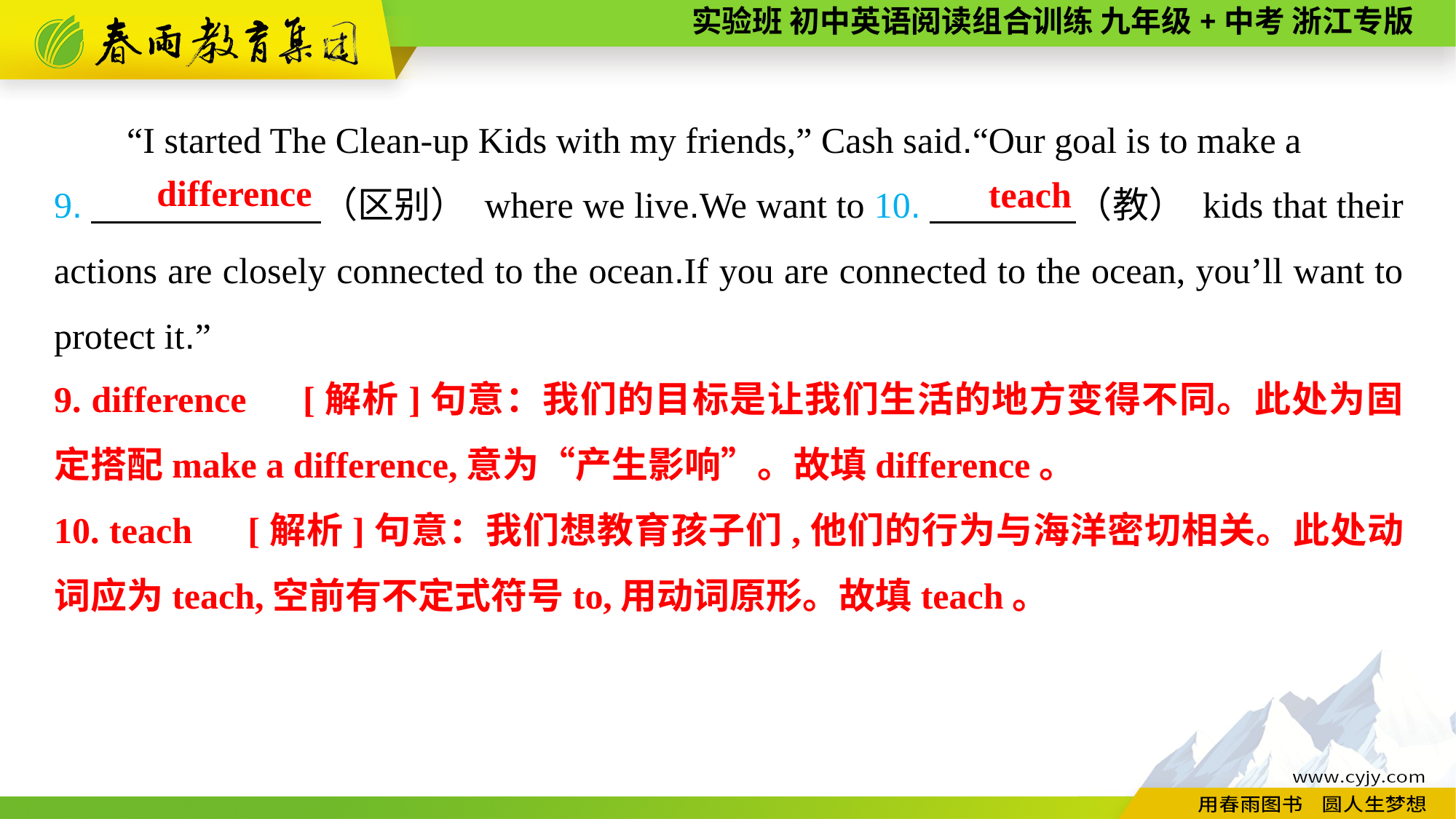

“I started The Clean-up Kids with my friends,” Cash said.“Our goal is to make a
9.　　          　　（区别） where we live.We want to 10.　　　　（教） kids that their actions are closely connected to the ocean.If you are connected to the ocean, you’ll want to protect it.”
difference
teach
9. difference　[解析]句意：我们的目标是让我们生活的地方变得不同。此处为固定搭配make a difference,意为“产生影响”。故填difference。
10. teach　[解析]句意：我们想教育孩子们,他们的行为与海洋密切相关。此处动词应为teach,空前有不定式符号to,用动词原形。故填teach。